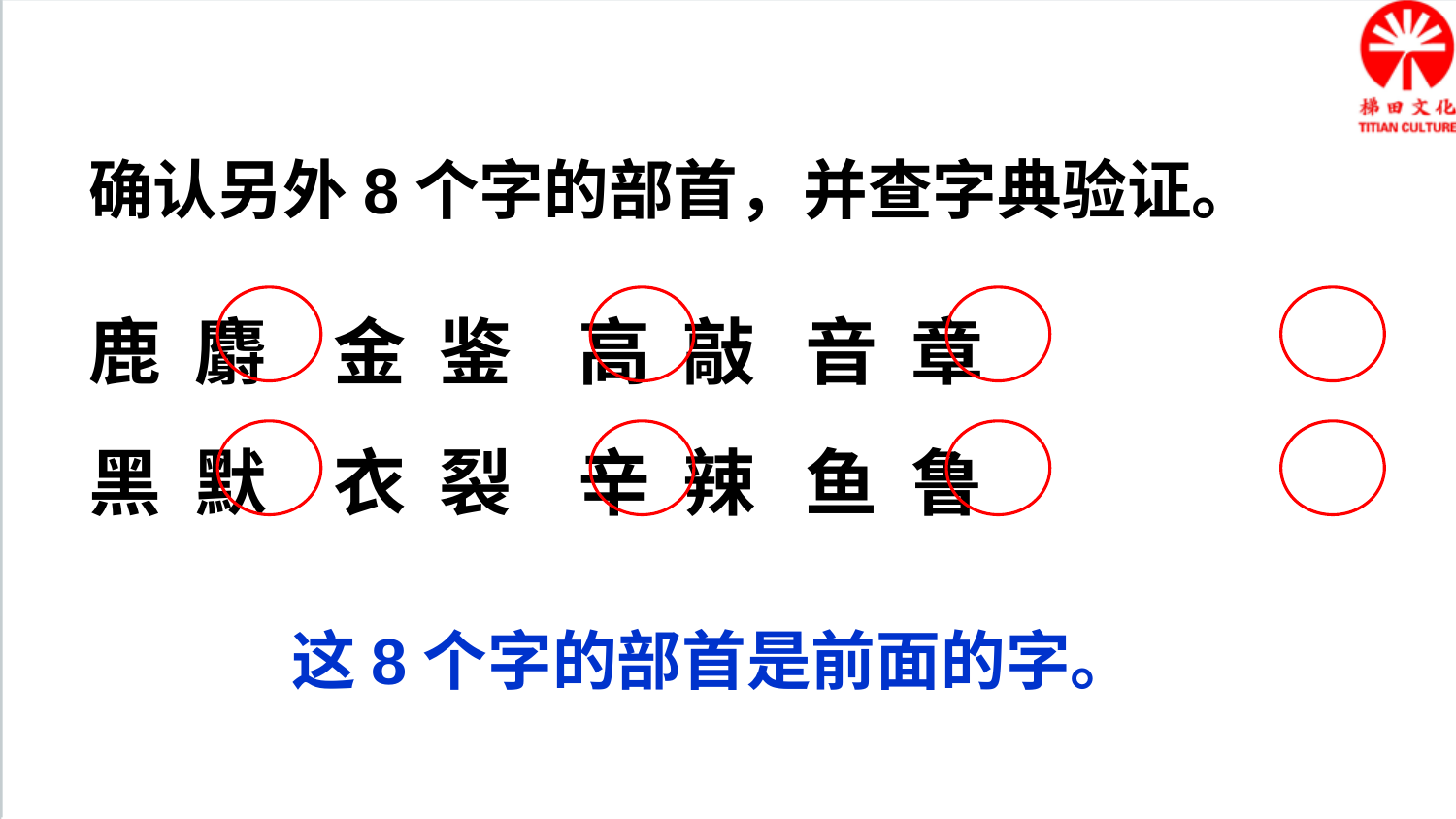

确认另外8个字的部首，并查字典验证。
鹿  麝    金  鉴    高  敲   音  章
黑  默    衣  裂    辛  辣   鱼  鲁

这8个字的部首是前面的字。